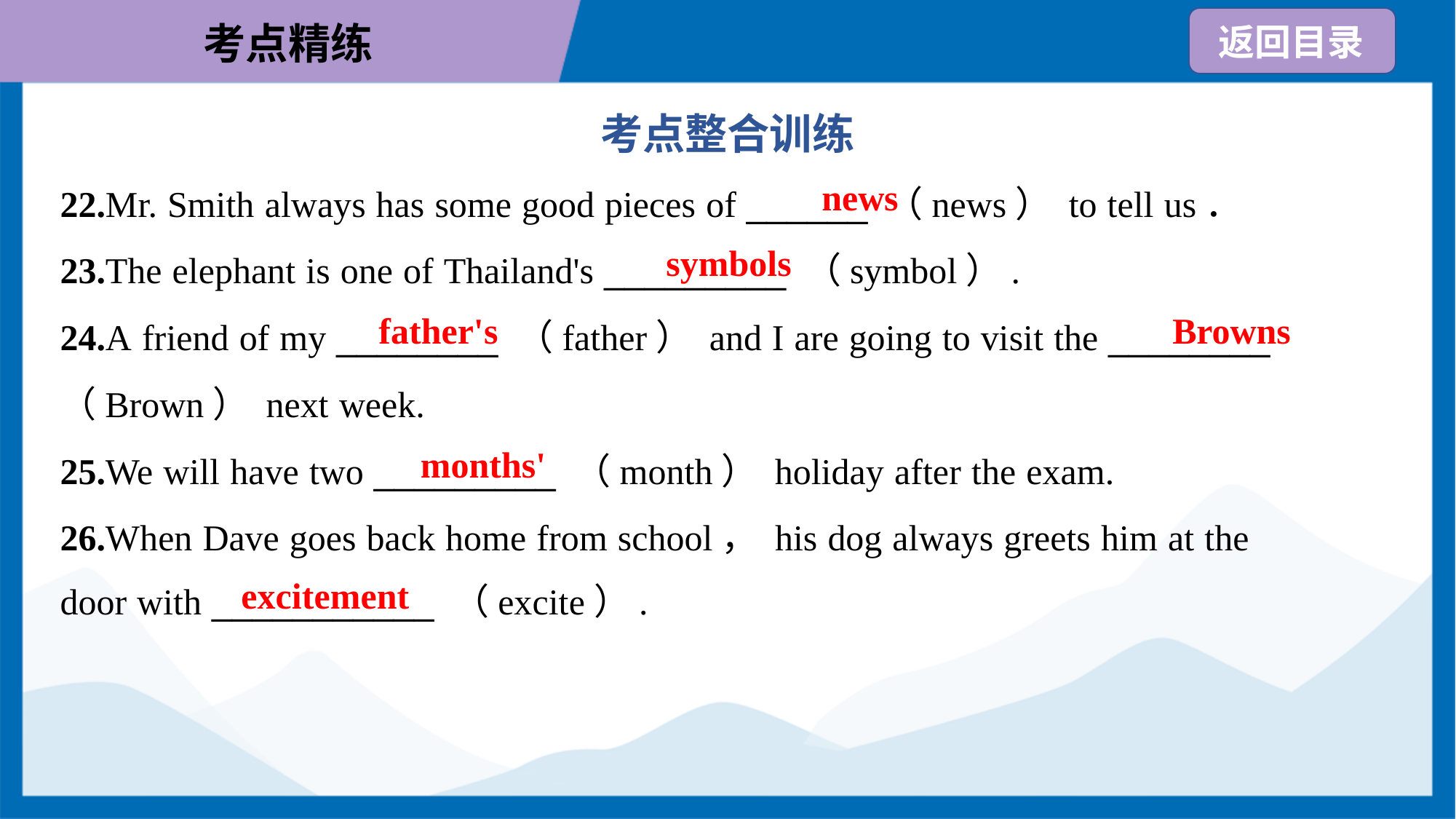

考点整合训练
news
22.Mr. Smith always has some good pieces of ______ （news） to tell us．
23.The elephant is one of Thailand's _________ （symbol）.
24.A friend of my ________ （father） and I are going to visit the ________
（Brown） next week.
25.We will have two _________ （month） holiday after the exam.
26.When Dave goes back home from school， his dog always greets him at the
door with ___________ （excite）.
symbols
father's
Browns
months'
excitement